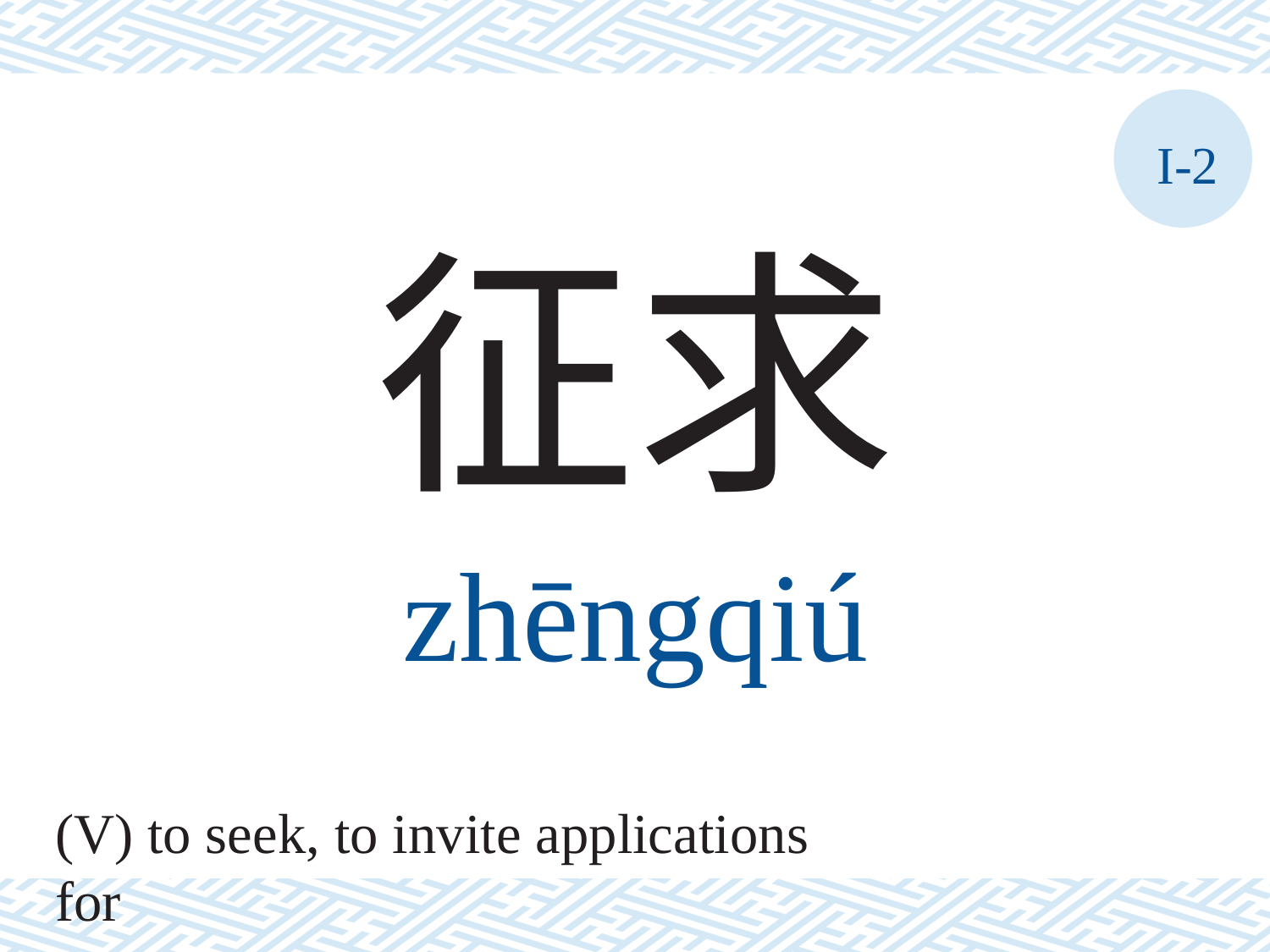

I-2
征求
zhēngqiú
(V) to seek, to invite applications for